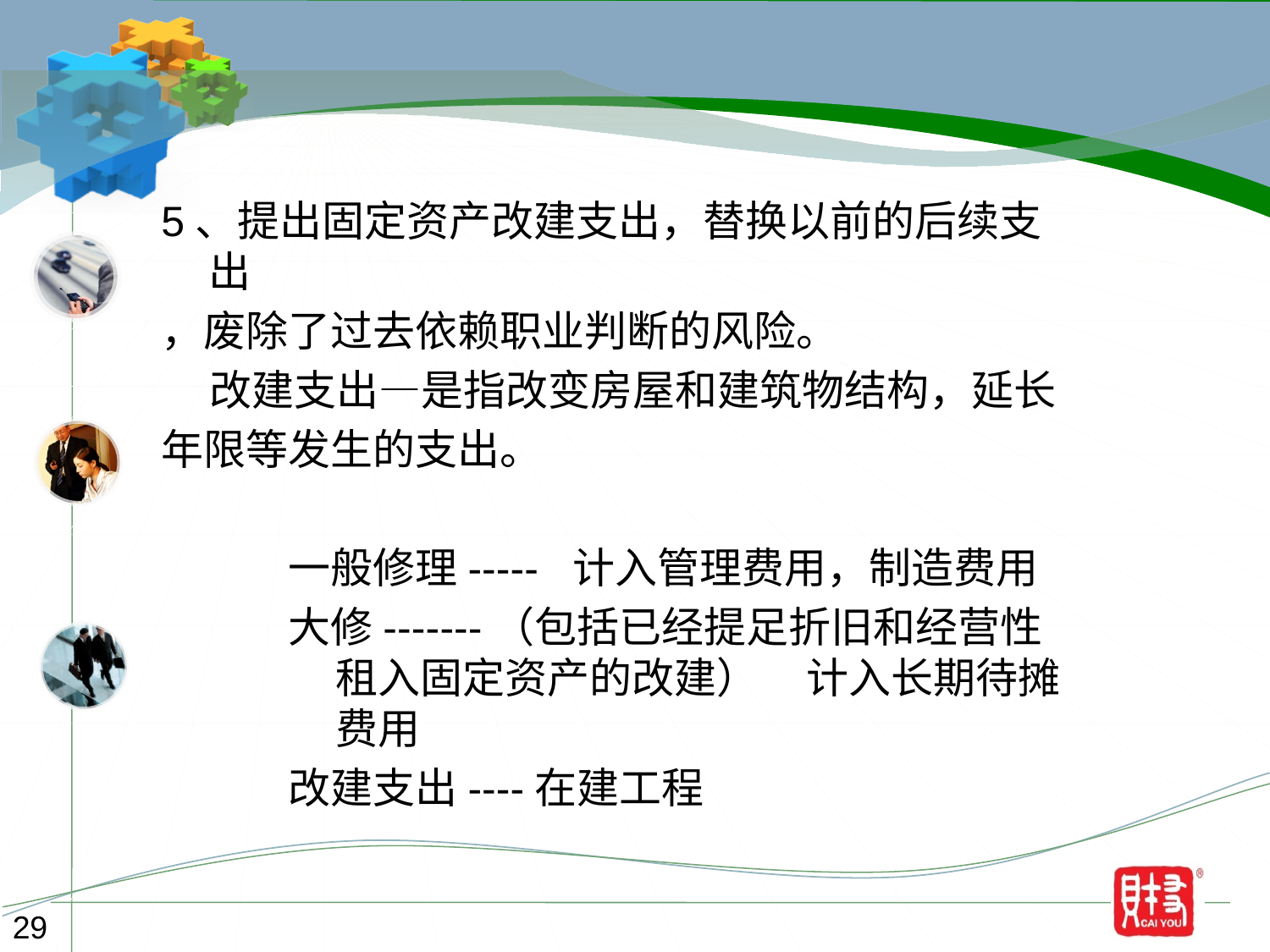

5、提出固定资产改建支出，替换以前的后续支出
，废除了过去依赖职业判断的风险。
    改建支出—是指改变房屋和建筑物结构，延长
年限等发生的支出。

一般修理-----  计入管理费用，制造费用
大修-------（包括已经提足折旧和经营性租入固定资产的改建）     计入长期待摊费用
改建支出----在建工程

29